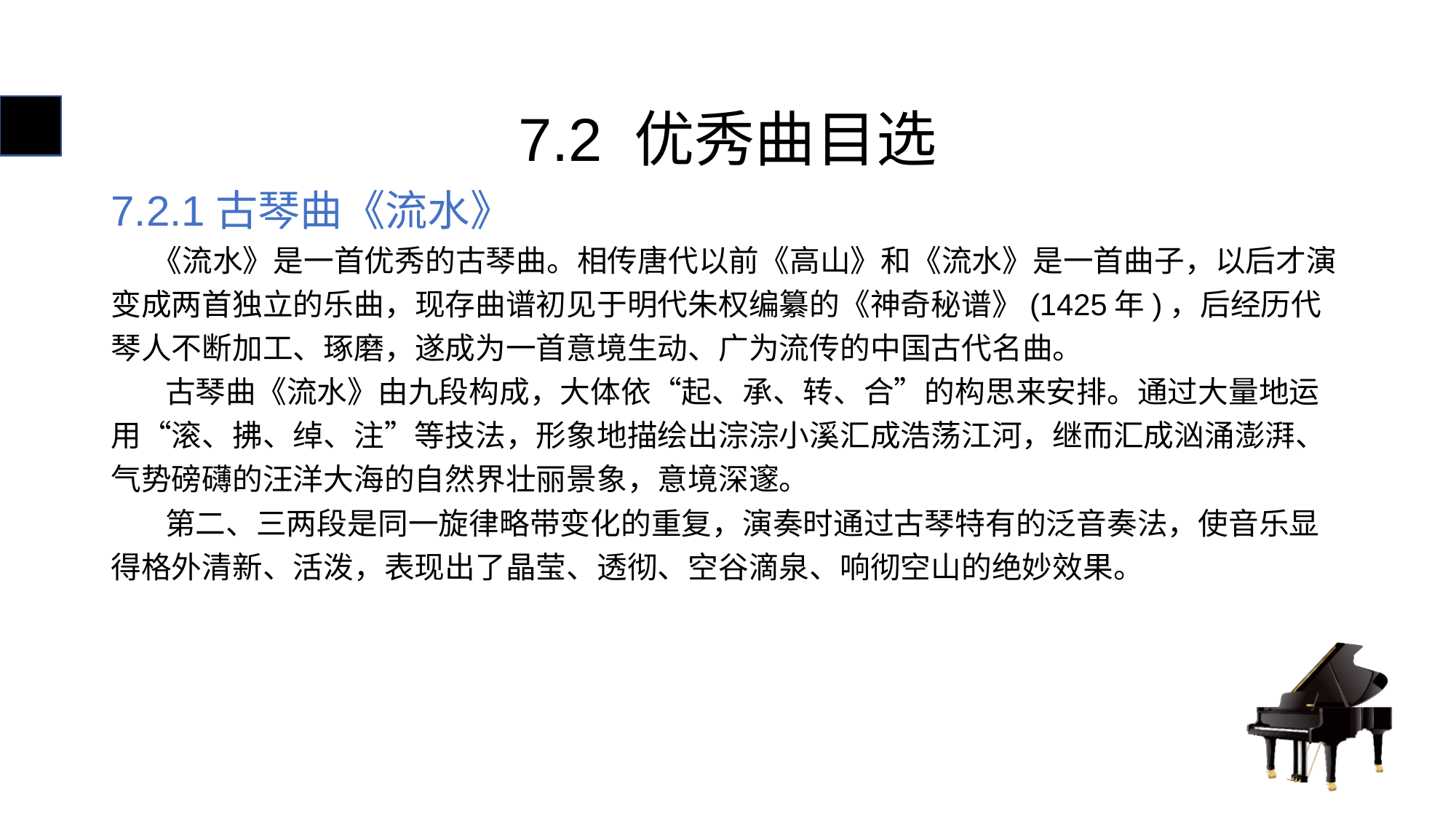

# 7.2 优秀曲目选
7.2.1古琴曲《流水》
     《流水》是一首优秀的古琴曲。相传唐代以前《高山》和《流水》是一首曲子，以后才演变成两首独立的乐曲，现存曲谱初见于明代朱权编纂的《神奇秘谱》(1425年)，后经历代琴人不断加工、琢磨，遂成为一首意境生动、广为流传的中国古代名曲。
       古琴曲《流水》由九段构成，大体依“起、承、转、合”的构思来安排。通过大量地运用“滚、拂、绰、注”等技法，形象地描绘出淙淙小溪汇成浩荡江河，继而汇成汹涌澎湃、气势磅礴的汪洋大海的自然界壮丽景象，意境深邃。
       第二、三两段是同一旋律略带变化的重复，演奏时通过古琴特有的泛音奏法，使音乐显得格外清新、活泼，表现出了晶莹、透彻、空谷滴泉、响彻空山的绝妙效果。